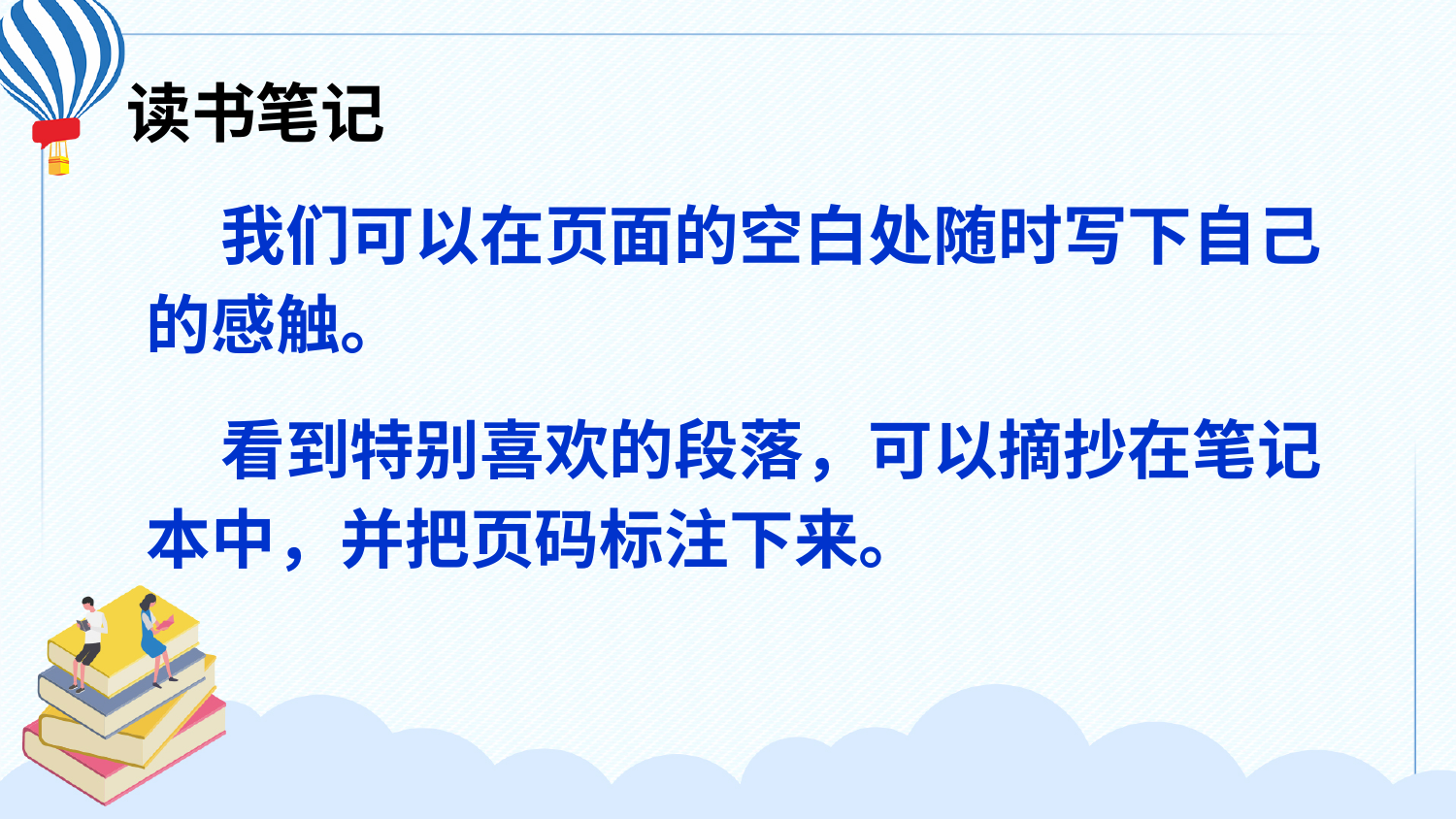

读书笔记
    我们可以在页面的空白处随时写下自己的感触。
    看到特别喜欢的段落，可以摘抄在笔记本中，并把页码标注下来。